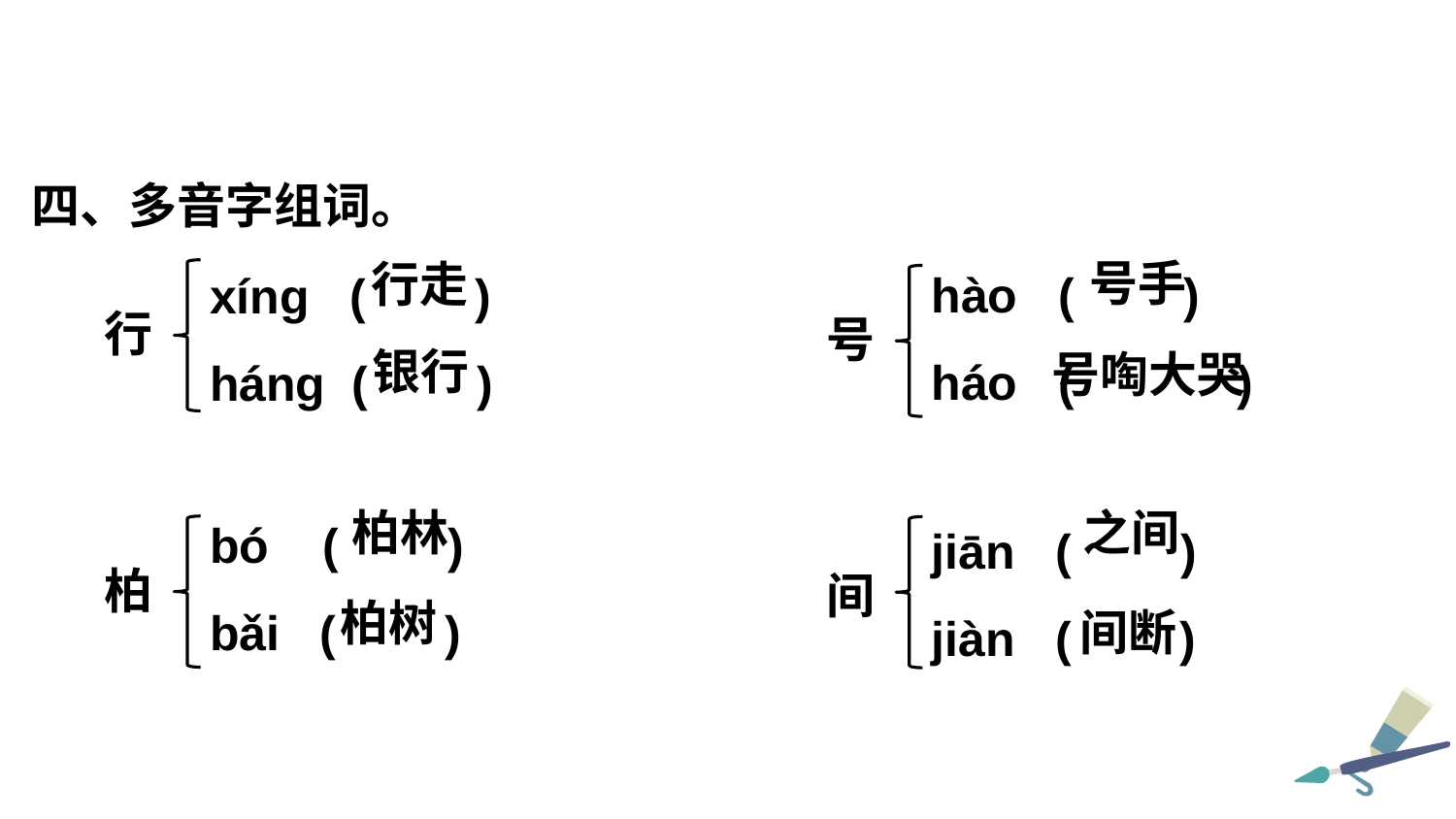

四、多音字组词。
hào   (        )
háo   (            )
xíng   (        )
háng  (        )
号手
行走

行
号
银行
号啕大哭
bó    (        )
bǎi   (        )
jiān   (        )
jiàn   (        )
柏林
之间

柏
间
柏树
间断